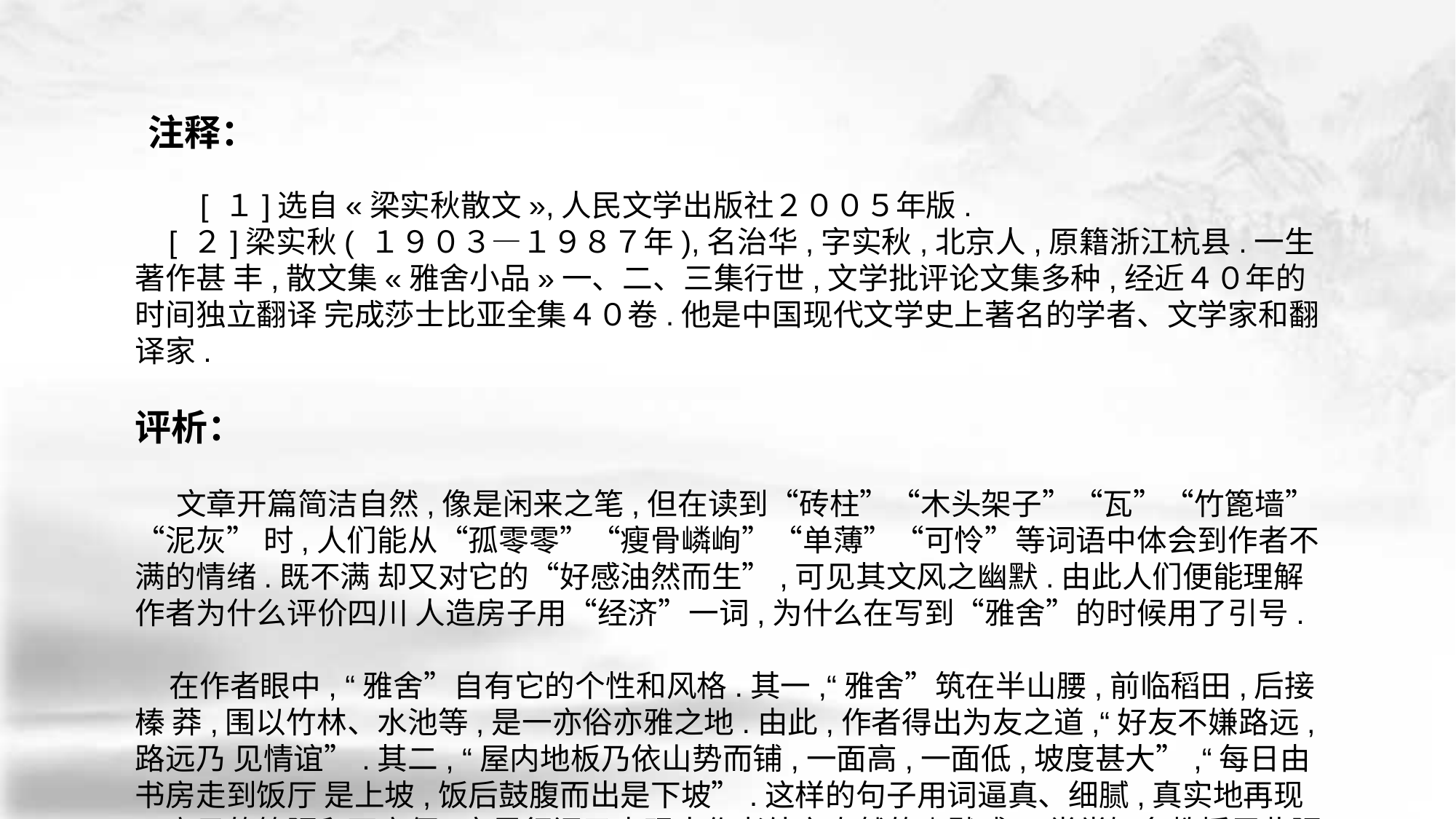

注释：

    　[ １]选自«梁实秋散文»,人民文学出版社２００５年版.
    [ ２]梁实秋( １９０３—１９８７年),名治华,字实秋,北京人,原籍浙江杭县.一生著作甚 丰,散文集«雅舍小品»一、二、三集行世,文学批评论文集多种,经近４０年的时间独立翻译 完成莎士比亚全集４０卷.他是中国现代文学史上著名的学者、文学家和翻译家.

评析：

     文章开篇简洁自然,像是闲来之笔,但在读到“砖柱”“木头架子”“瓦”“竹篦墙”“泥灰” 时,人们能从“孤零零”“瘦骨嶙峋”“单薄”“可怜”等词语中体会到作者不满的情绪.既不满 却又对它的“好感油然而生”,可见其文风之幽默.由此人们便能理解作者为什么评价四川 人造房子用“经济”一词,为什么在写到“雅舍”的时候用了引号.
    在作者眼中, “雅舍”自有它的个性和风格.其一,“雅舍”筑在半山腰,前临稻田,后接榛 莽,围以竹林、水池等,是一亦俗亦雅之地.由此,作者得出为友之道,“好友不嫌路远,路远乃 见情谊”.其二, “屋内地板乃依山势而铺,一面高,一面低,坡度甚大”,“每日由书房走到饭厅 是上坡,饭后鼓腹而出是下坡”.这样的句子用词逼真、细腻,真实地再现了房子的简陋和不方便,字里行间又表现出作者处之泰然的幽默感. .堂堂知名教授居此陋室